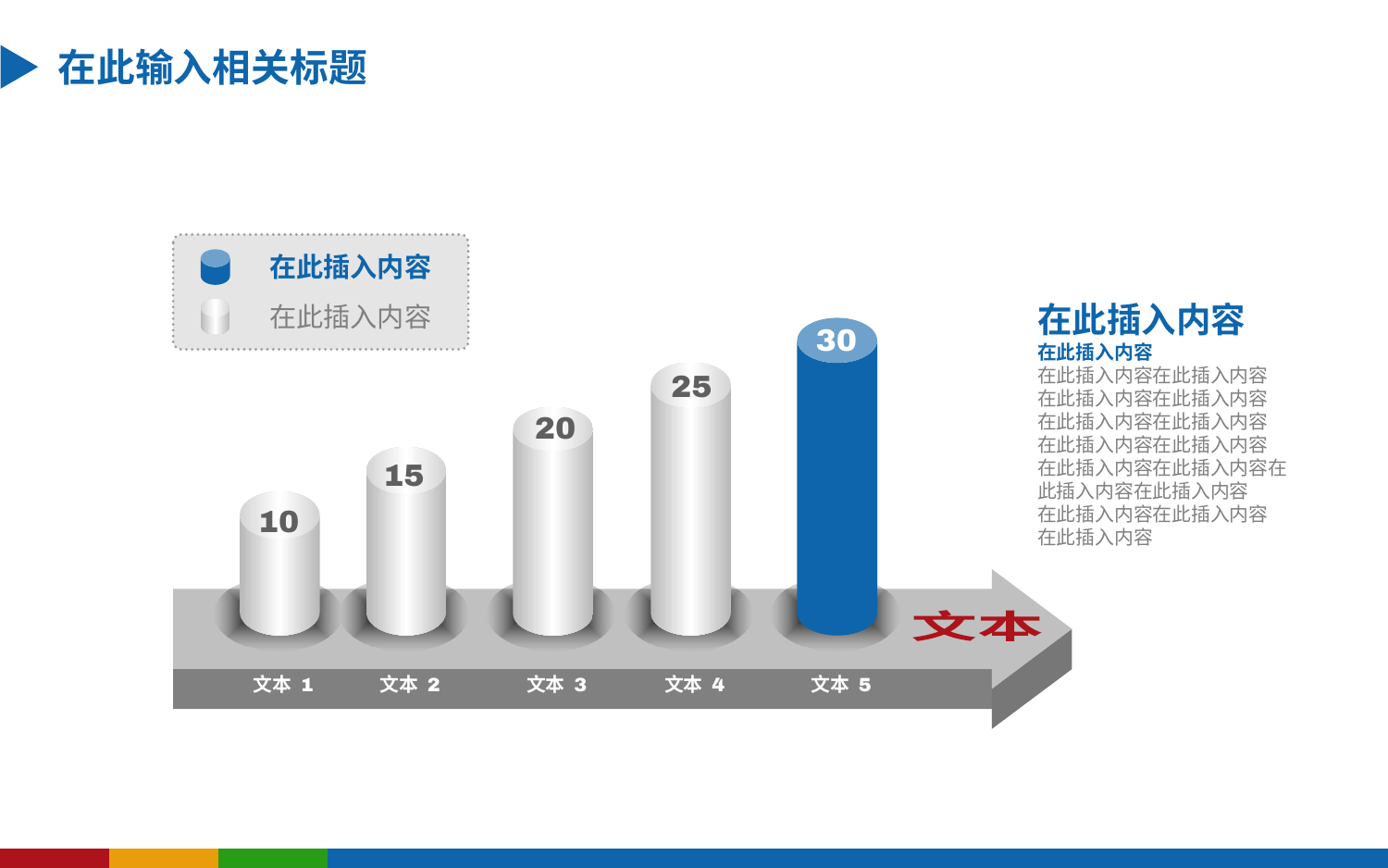

在此输入相关标题

在此插入内容

在此插入内容
在此插入内容
在此插入内容在此插入内容
在此插入内容在此插入内容
在此插入内容在此插入内容
在此插入内容在此插入内容
在此插入内容在此插入内容在此插入内容在此插入内容
在此插入内容在此插入内容
在此插入内容

在此插入内容

30

25

20

15

10

文本
文本 1
文本 2
文本 3
文本 4
文本 5